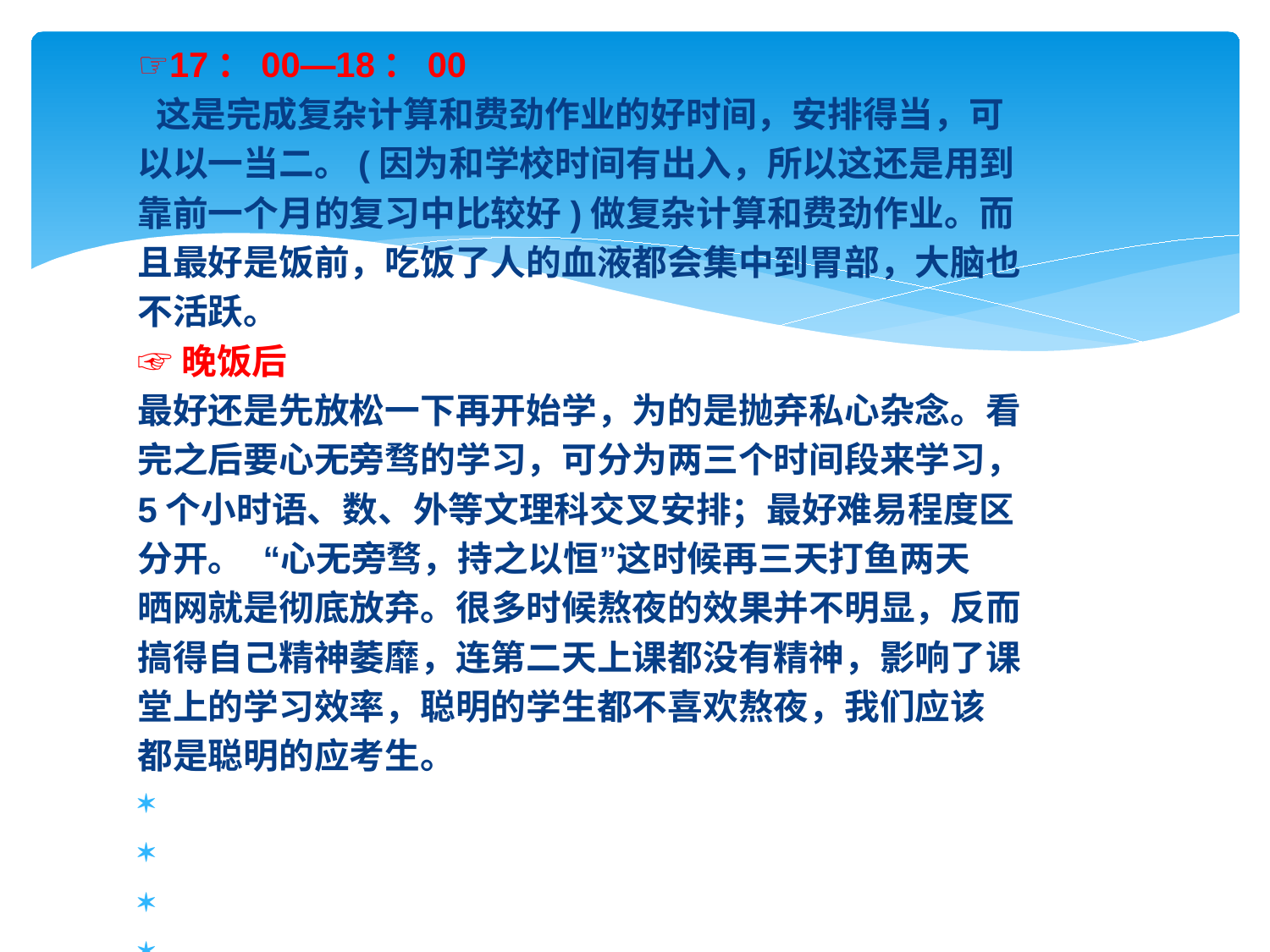

☞17：00—18：00
 这是完成复杂计算和费劲作业的好时间，安排得当，可
以以一当二。(因为和学校时间有出入，所以这还是用到
靠前一个月的复习中比较好)做复杂计算和费劲作业。而
且最好是饭前，吃饭了人的血液都会集中到胃部，大脑也
不活跃。
☞晚饭后
最好还是先放松一下再开始学，为的是抛弃私心杂念。看
完之后要心无旁骛的学习，可分为两三个时间段来学习，
5个小时语、数、外等文理科交叉安排；最好难易程度区
分开。  “心无旁骛，持之以恒”这时候再三天打鱼两天
晒网就是彻底放弃。很多时候熬夜的效果并不明显，反而
搞得自己精神萎靡，连第二天上课都没有精神，影响了课
堂上的学习效率，聪明的学生都不喜欢熬夜，我们应该
都是聪明的应考生。